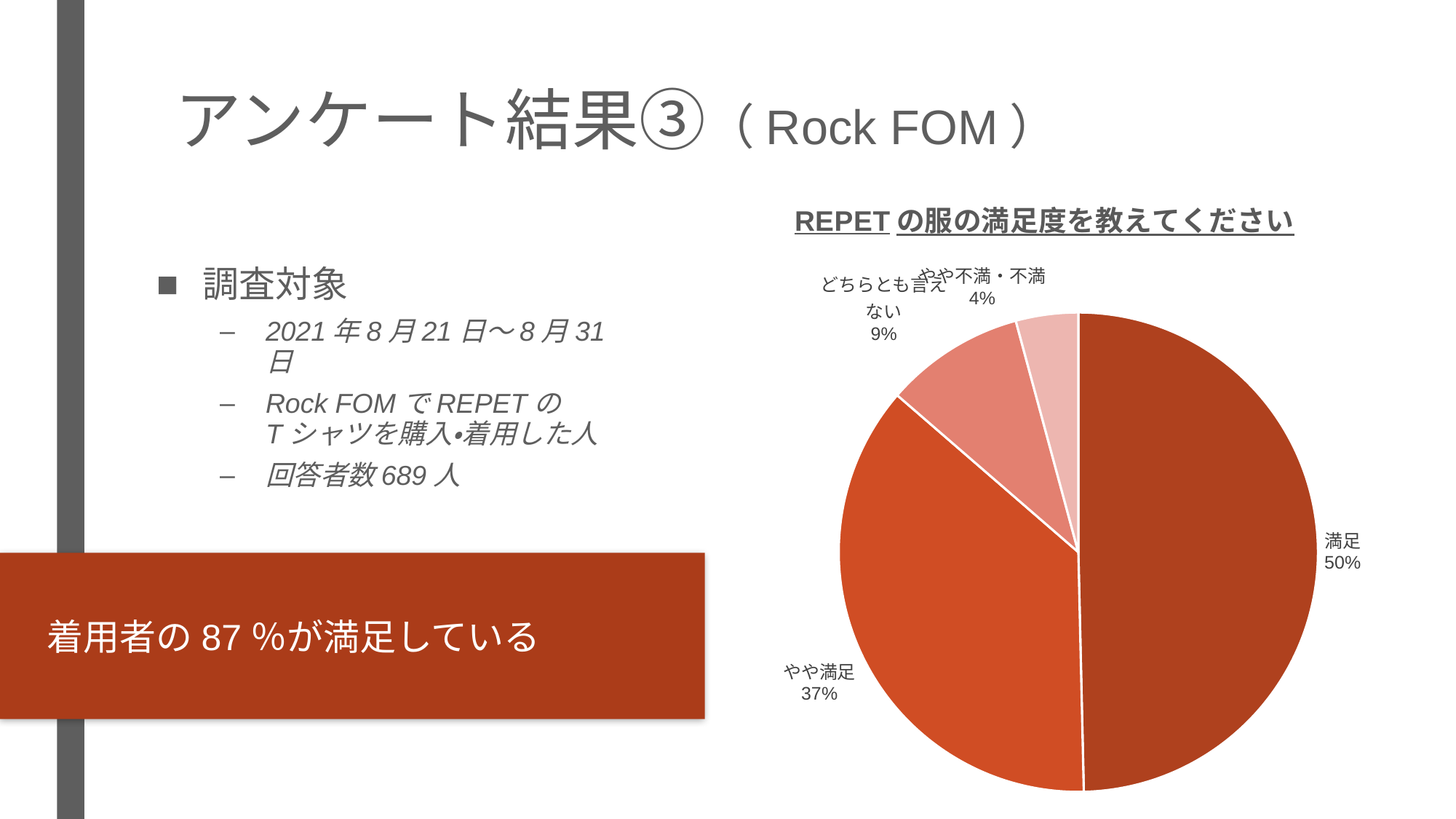

# アンケート結果③（Rock FOM）

### Chart:

| Category | REPETの服の満足度を教えてください |
|---|---|
| 満足 | 342.0 |
| やや満足 | 253.0 |
| どちらとも言えない | 65.0 |
| やや不満・不満 | 29.0 |
調査対象
2021年8月21日～8月31日
Rock FOMでREPETの
Tシャツを購入・着用した人
回答者数689人
　着用者の87％が満足している